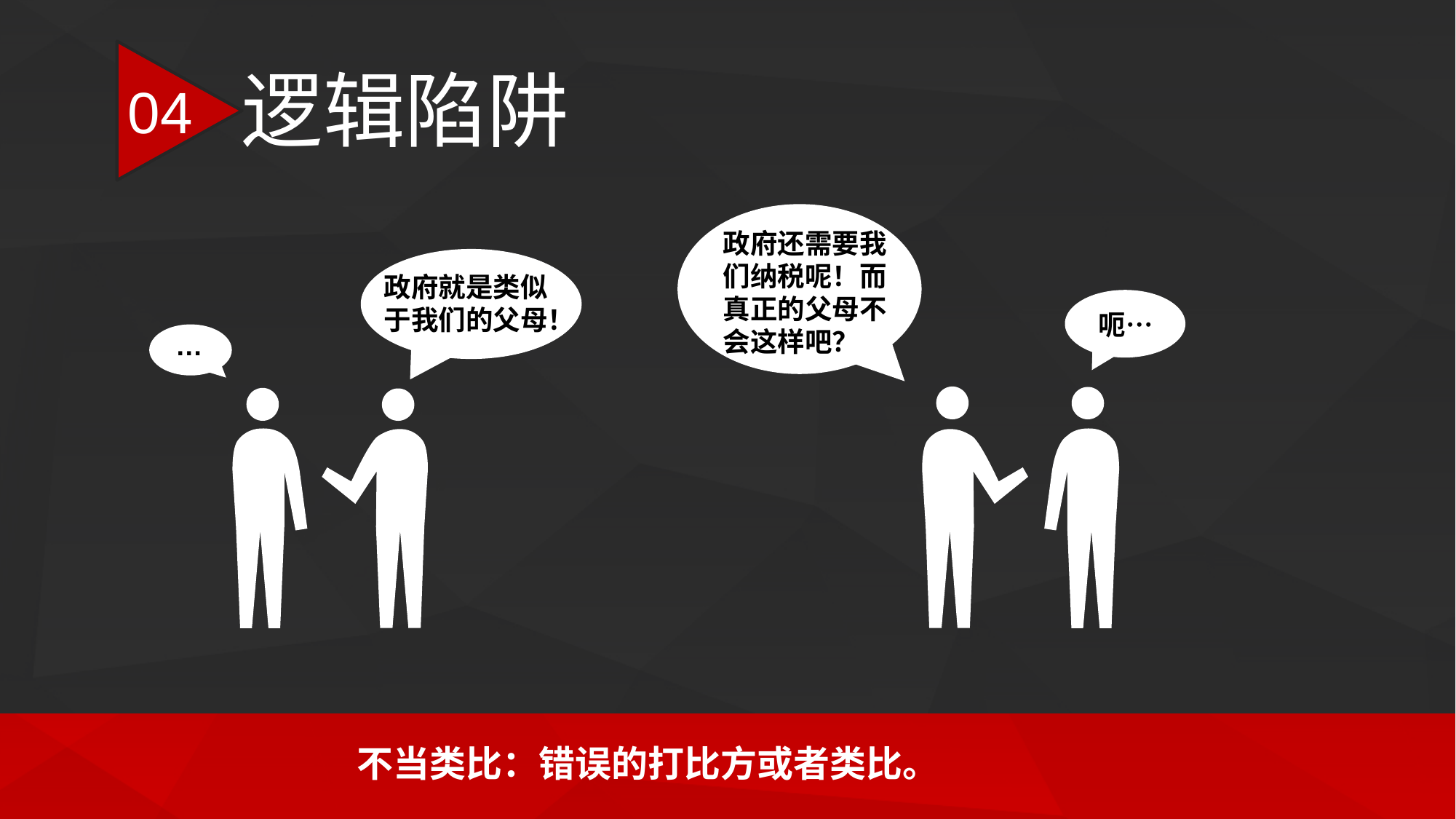

逻辑陷阱
04

政府还需要我们纳税呢！而真正的父母不会这样吧？

政府就是类似于我们的父母！

呃…
…

不当类比：错误的打比方或者类比。